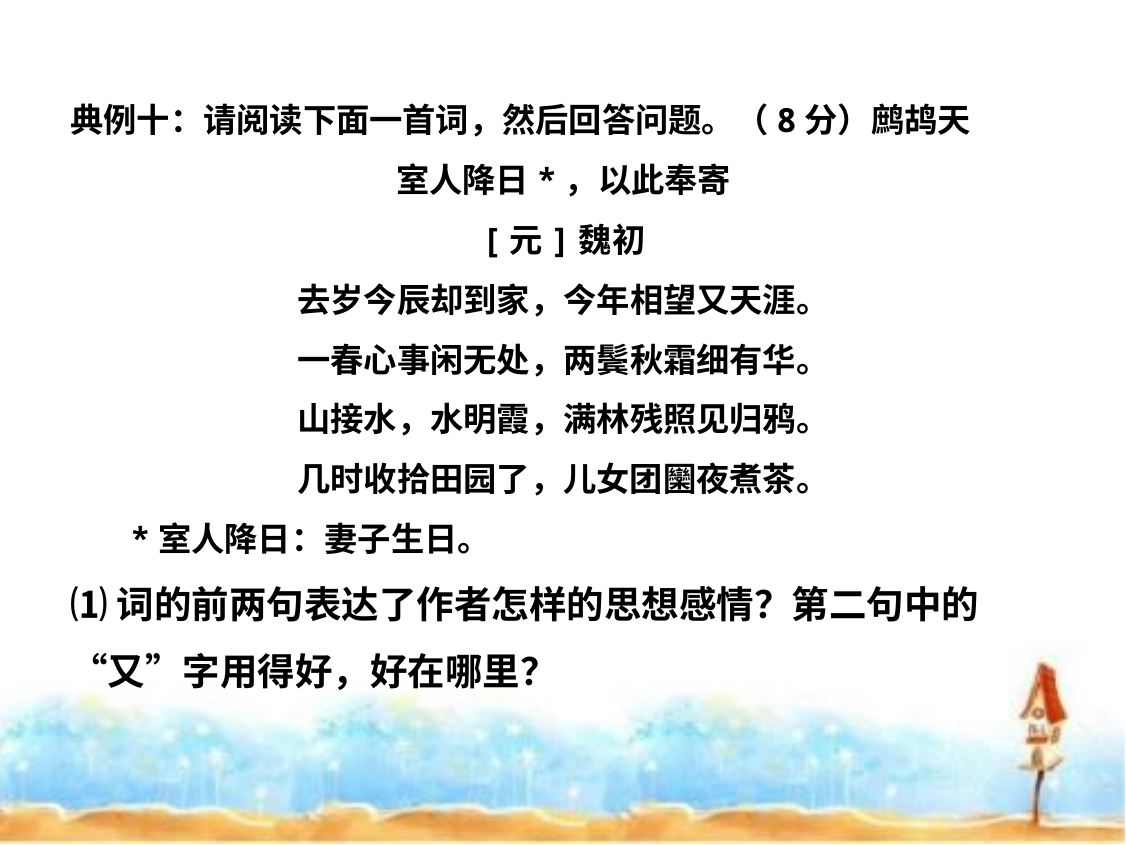

典例十：请阅读下面一首词，然后回答问题。（8分）鹧鸪天
室人降日*，以此奉寄
[元]魏初
去岁今辰却到家，今年相望又天涯。
一春心事闲无处，两鬓秋霜细有华。
山接水，水明霞，满林残照见归鸦。
几时收拾田园了，儿女团圞夜煮茶。
   *室人降日：妻子生日。
⑴词的前两句表达了作者怎样的思想感情？第二句中的“又”字用得好，好在哪里？